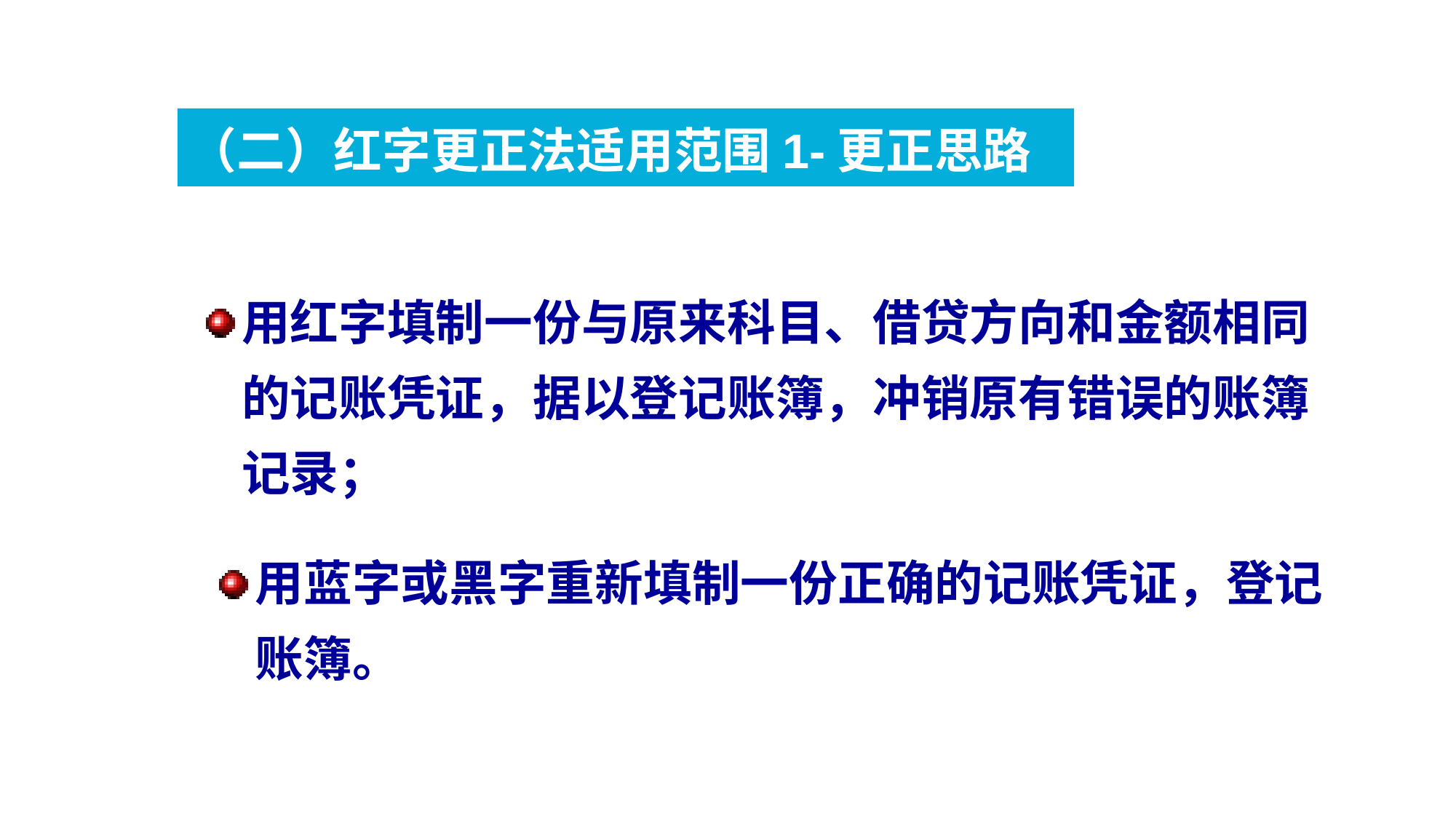

（二）红字更正法适用范围1-更正思路
用红字填制一份与原来科目、借贷方向和金额相同的记账凭证，据以登记账簿，冲销原有错误的账簿记录；
用蓝字或黑字重新填制一份正确的记账凭证，登记账簿。
18